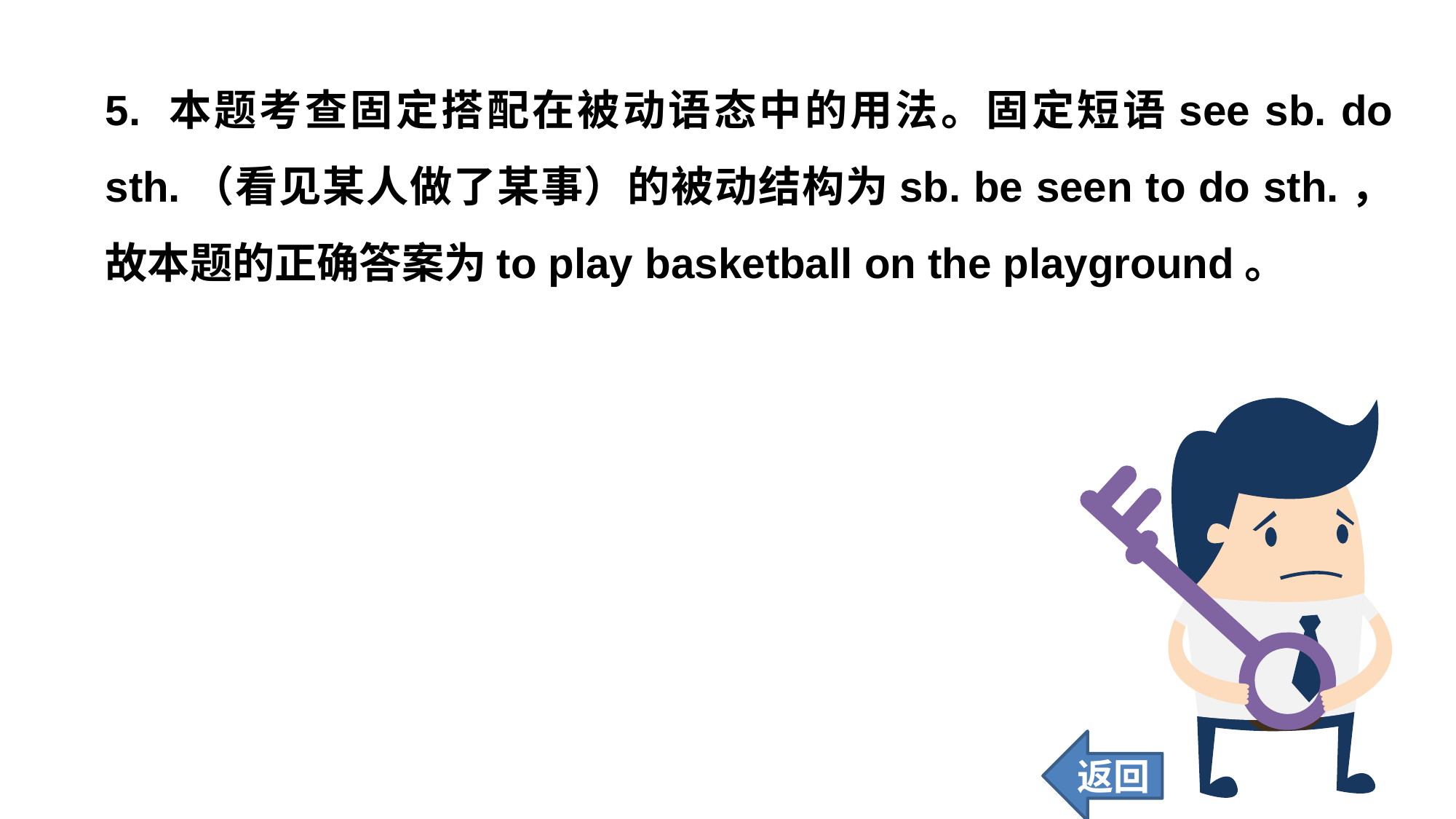

5. 本题考查固定搭配在被动语态中的用法。固定短语see sb. do sth.（看见某人做了某事）的被动结构为sb. be seen to do sth.，故本题的正确答案为to play basketball on the playground。

返回
144